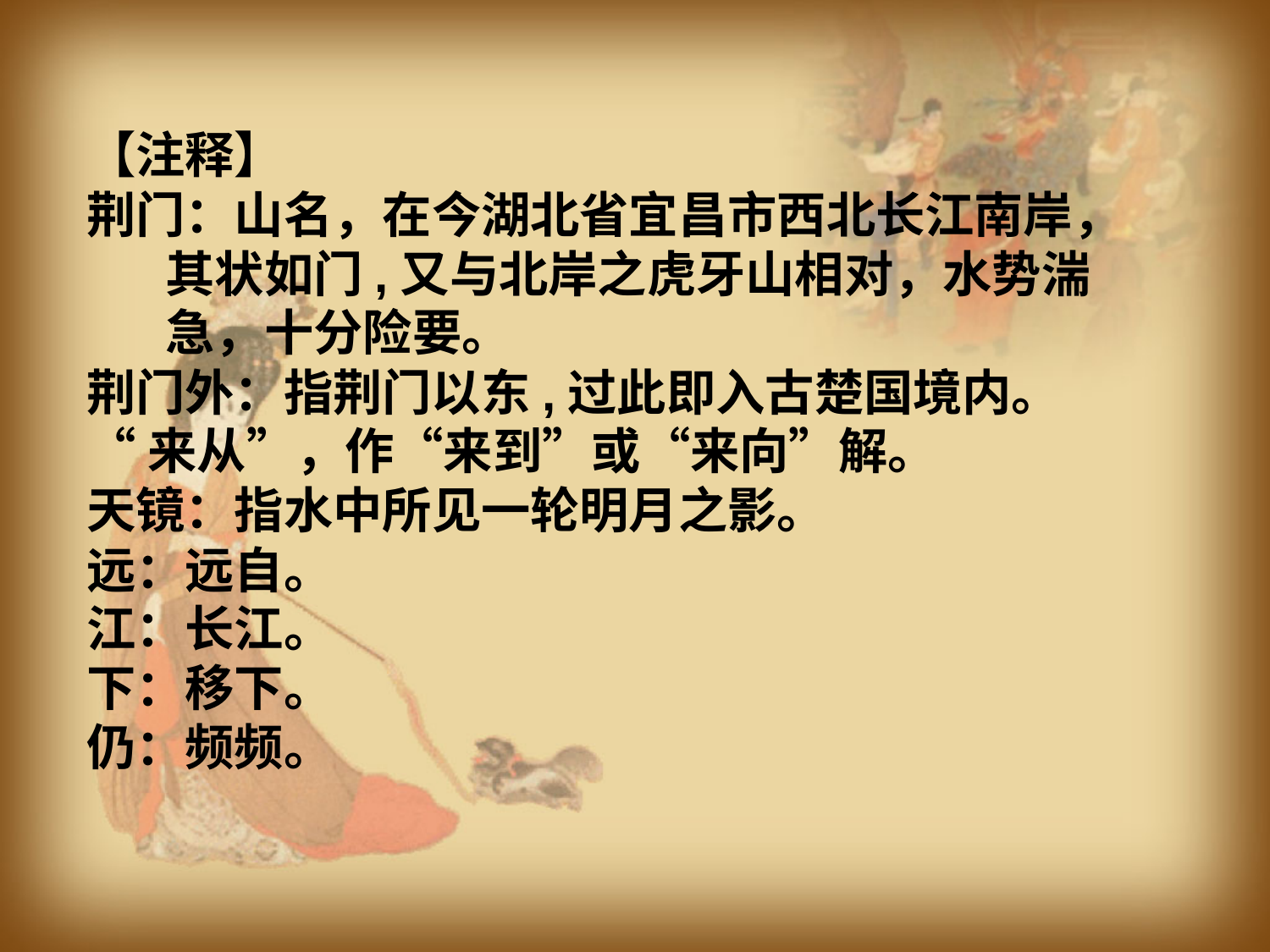

【注释】
荆门：山名，在今湖北省宜昌市西北长江南岸，
      其状如门,又与北岸之虎牙山相对，水势湍
      急，十分险要。
荆门外：指荆门以东,过此即入古楚国境内。
“来从”，作“来到”或“来向”解。
天镜：指水中所见一轮明月之影。
远：远自。
江：长江。
下：移下。
仍：频频。